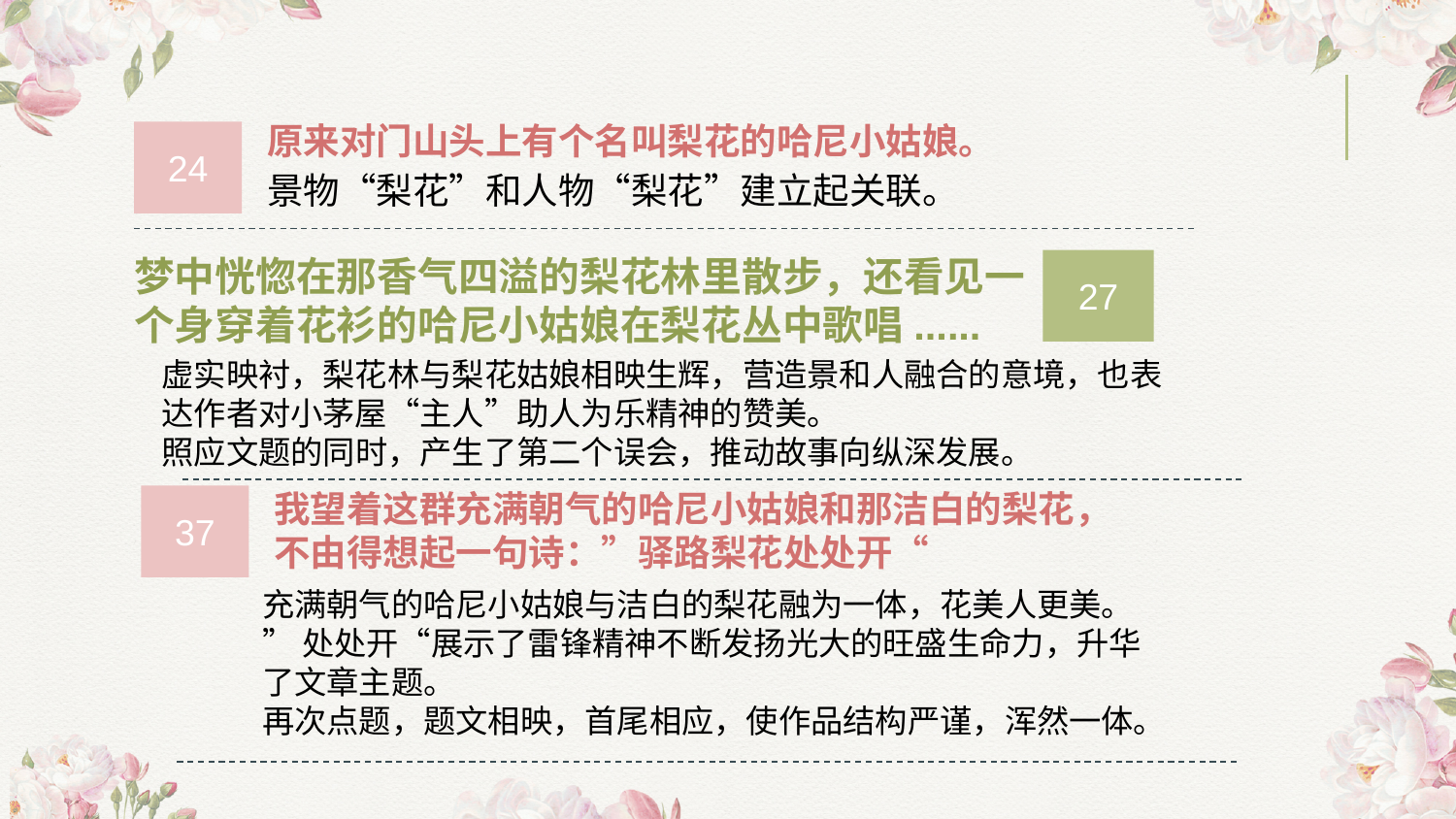

原来对门山头上有个名叫梨花的哈尼小姑娘。

24
景物“梨花”和人物“梨花”建立起关联。
梦中恍惚在那香气四溢的梨花林里散步，还看见一个身穿着花衫的哈尼小姑娘在梨花丛中歌唱......
27
虚实映衬，梨花林与梨花姑娘相映生辉，营造景和人融合的意境，也表达作者对小茅屋“主人”助人为乐精神的赞美。
照应文题的同时，产生了第二个误会，推动故事向纵深发展。
我望着这群充满朝气的哈尼小姑娘和那洁白的梨花，不由得想起一句诗：”驿路梨花处处开“
37
充满朝气的哈尼小姑娘与洁白的梨花融为一体，花美人更美。
”处处开“展示了雷锋精神不断发扬光大的旺盛生命力，升华了文章主题。
再次点题，题文相映，首尾相应，使作品结构严谨，浑然一体。